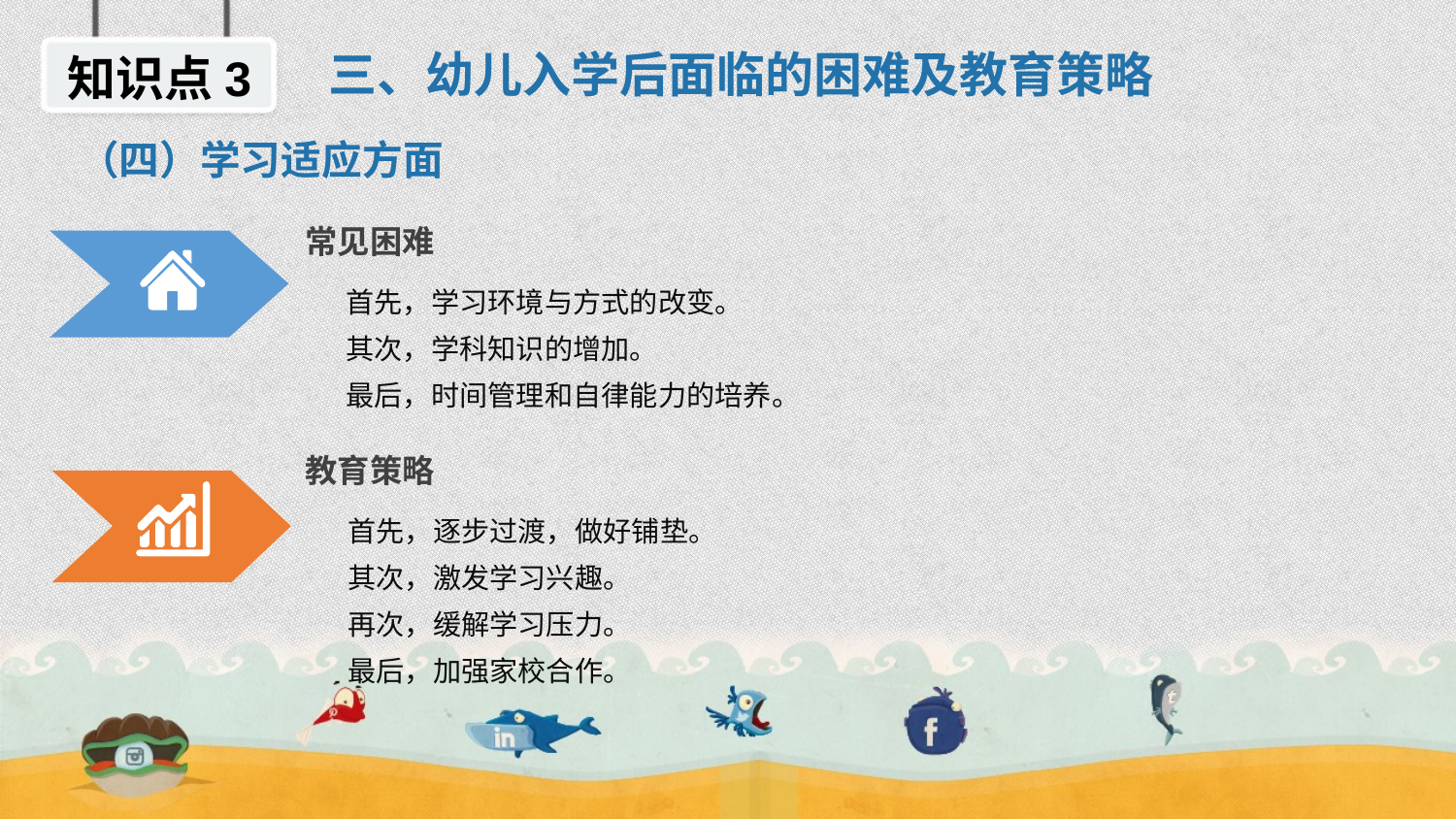

三、幼儿入学后面临的困难及教育策略
知识点3
（四）学习适应方面
常见困难

  首先，学习环境与方式的改变。
  其次，学科知识的增加。
  最后，时间管理和自律能力的培养。
教育策略

  首先，逐步过渡，做好铺垫。
  其次，激发学习兴趣。
  再次，缓解学习压力。
  最后，加强家校合作。